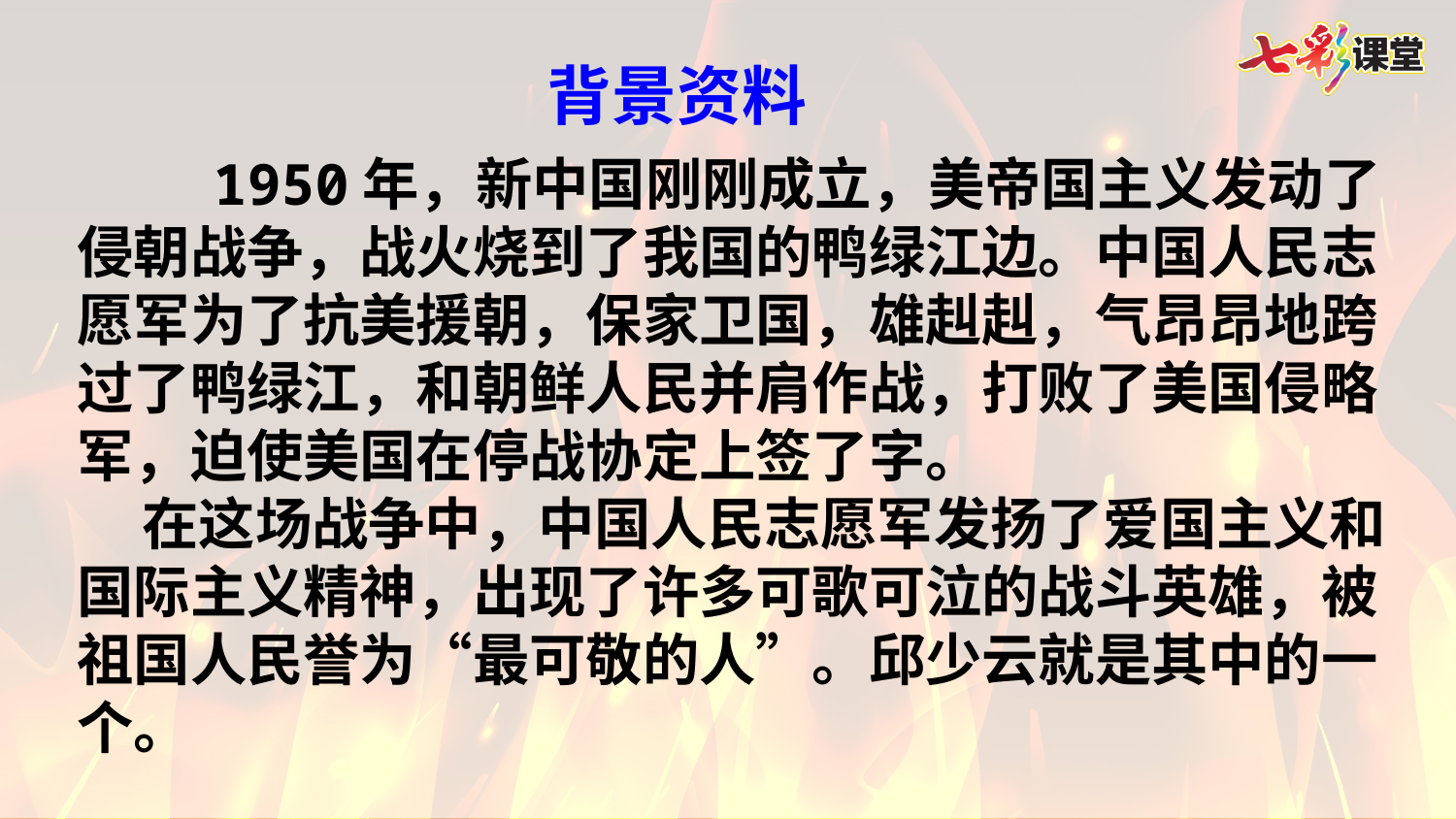

背景资料
    1950年，新中国刚刚成立，美帝国主义发动了侵朝战争，战火烧到了我国的鸭绿江边。中国人民志愿军为了抗美援朝，保家卫国，雄赳赳，气昂昂地跨过了鸭绿江，和朝鲜人民并肩作战，打败了美国侵略军，迫使美国在停战协定上签了字。
    在这场战争中，中国人民志愿军发扬了爱国主义和国际主义精神，出现了许多可歌可泣的战斗英雄，被祖国人民誉为“最可敬的人”。邱少云就是其中的一个。